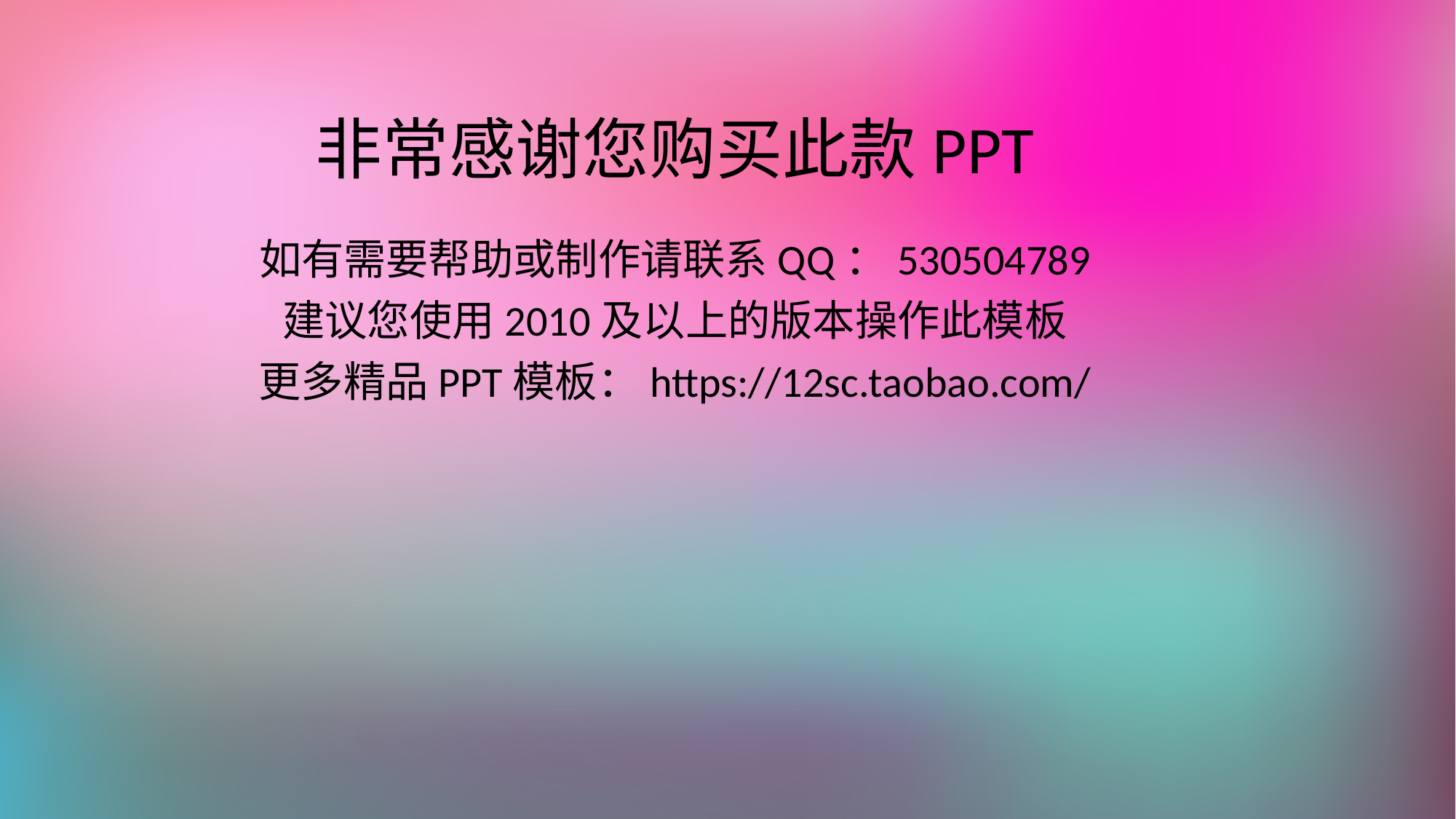

非常感谢您购买此款PPT
如有需要帮助或制作请联系QQ：530504789
建议您使用2010及以上的版本操作此模板
更多精品PPT模板：https://12sc.taobao.com/